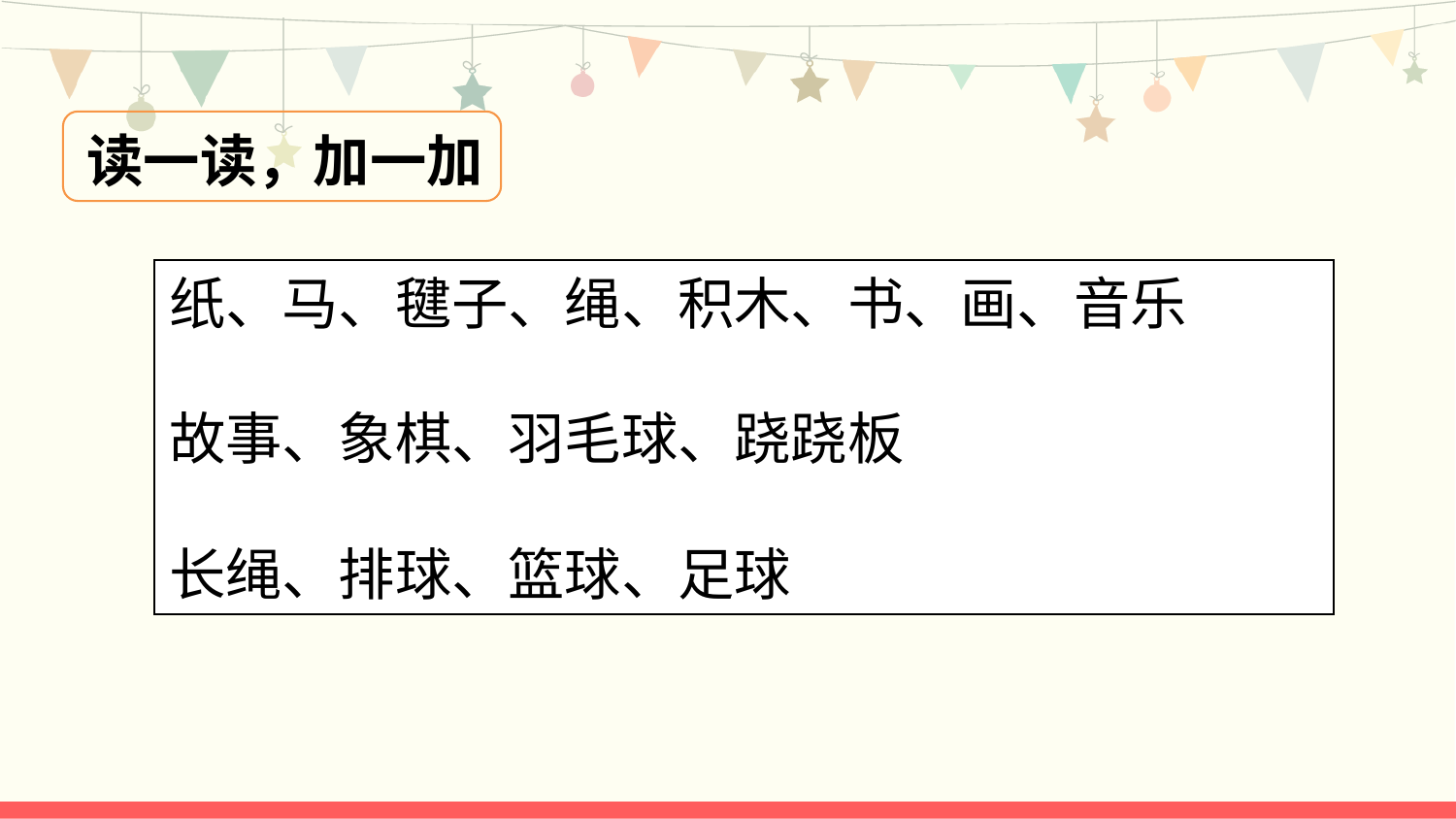

读一读，加一加
纸、马、毽子、绳、积木、书、画、音乐

故事、象棋、羽毛球、跷跷板

长绳、排球、篮球、足球